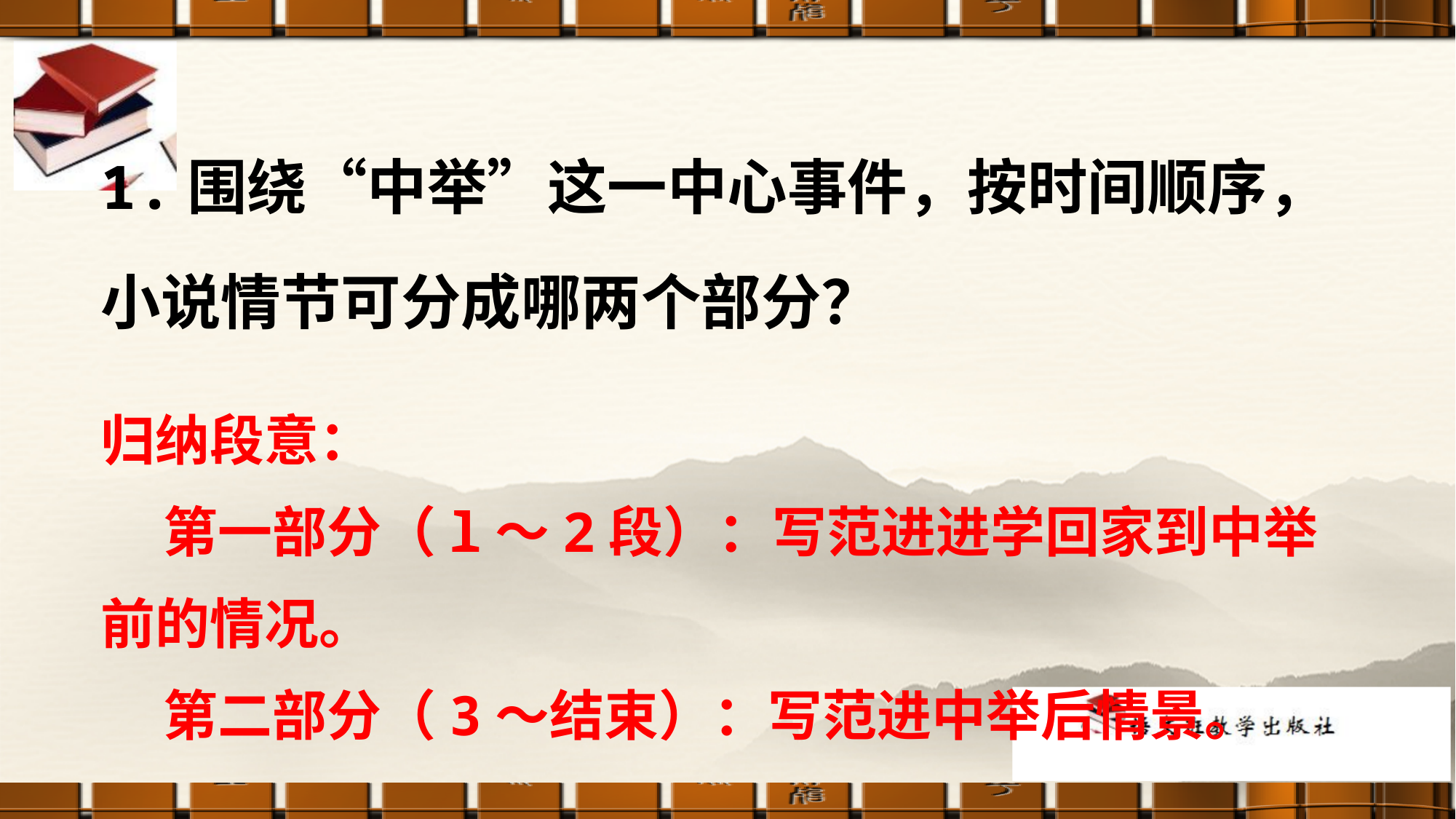

1.围绕“中举”这一中心事件，按时间顺序，小说情节可分成哪两个部分？
归纳段意：
    第一部分（l～2段）：写范进进学回家到中举前的情况。
    第二部分（3～结束）：写范进中举后情景。